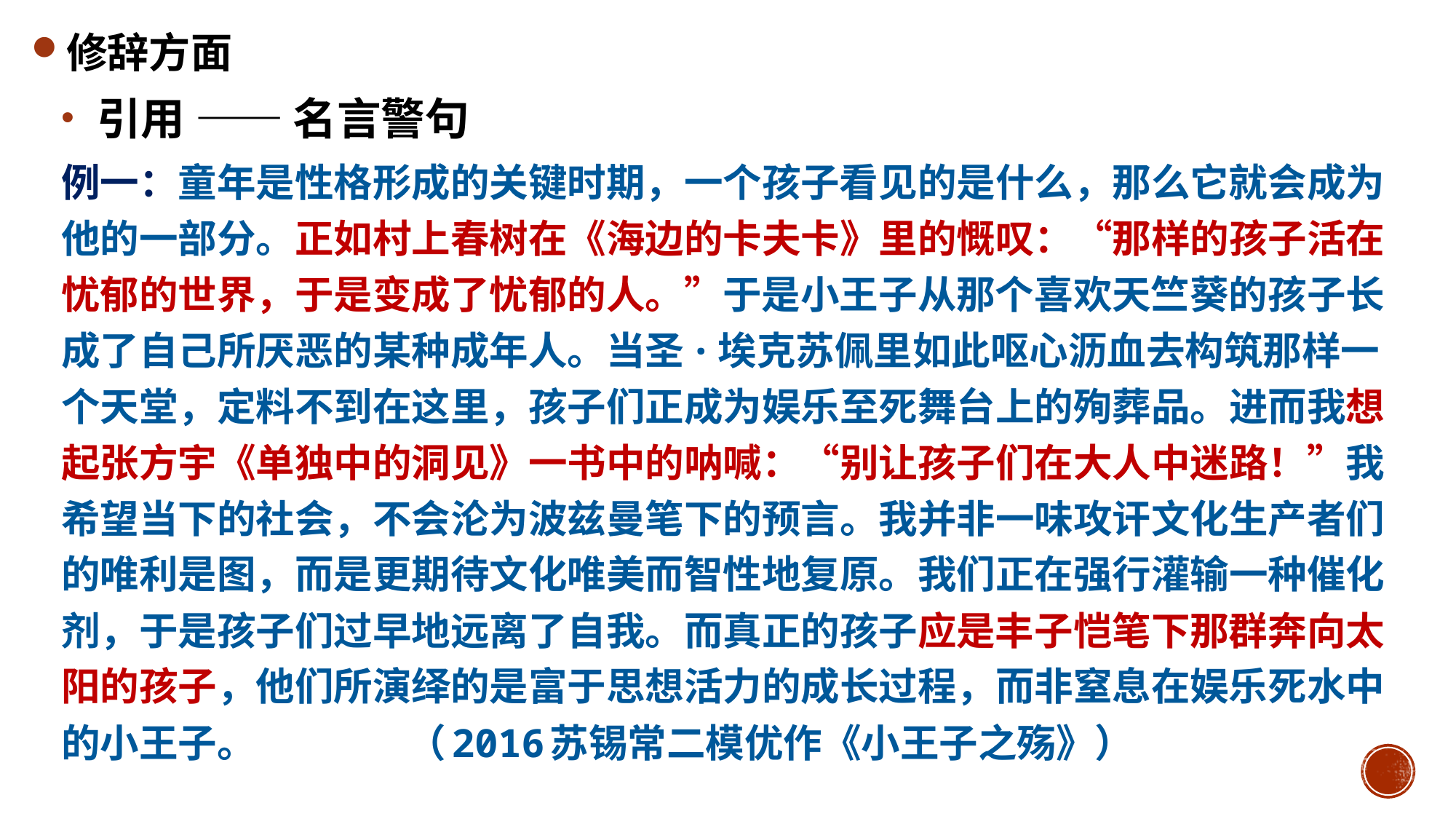

修辞方面
 引用 —— 名言警句
例一：童年是性格形成的关键时期，一个孩子看见的是什么，那么它就会成为他的一部分。正如村上春树在《海边的卡夫卡》里的慨叹：“那样的孩子活在忧郁的世界，于是变成了忧郁的人。”于是小王子从那个喜欢天竺葵的孩子长成了自己所厌恶的某种成年人。当圣·埃克苏佩里如此呕心沥血去构筑那样一个天堂，定料不到在这里，孩子们正成为娱乐至死舞台上的殉葬品。进而我想起张方宇《单独中的洞见》一书中的呐喊：“别让孩子们在大人中迷路！”我希望当下的社会，不会沦为波兹曼笔下的预言。我并非一味攻讦文化生产者们的唯利是图，而是更期待文化唯美而智性地复原。我们正在强行灌输一种催化剂，于是孩子们过早地远离了自我。而真正的孩子应是丰子恺笔下那群奔向太阳的孩子，他们所演绎的是富于思想活力的成长过程，而非窒息在娱乐死水中的小王子。                 （2016苏锡常二模优作《小王子之殇》）